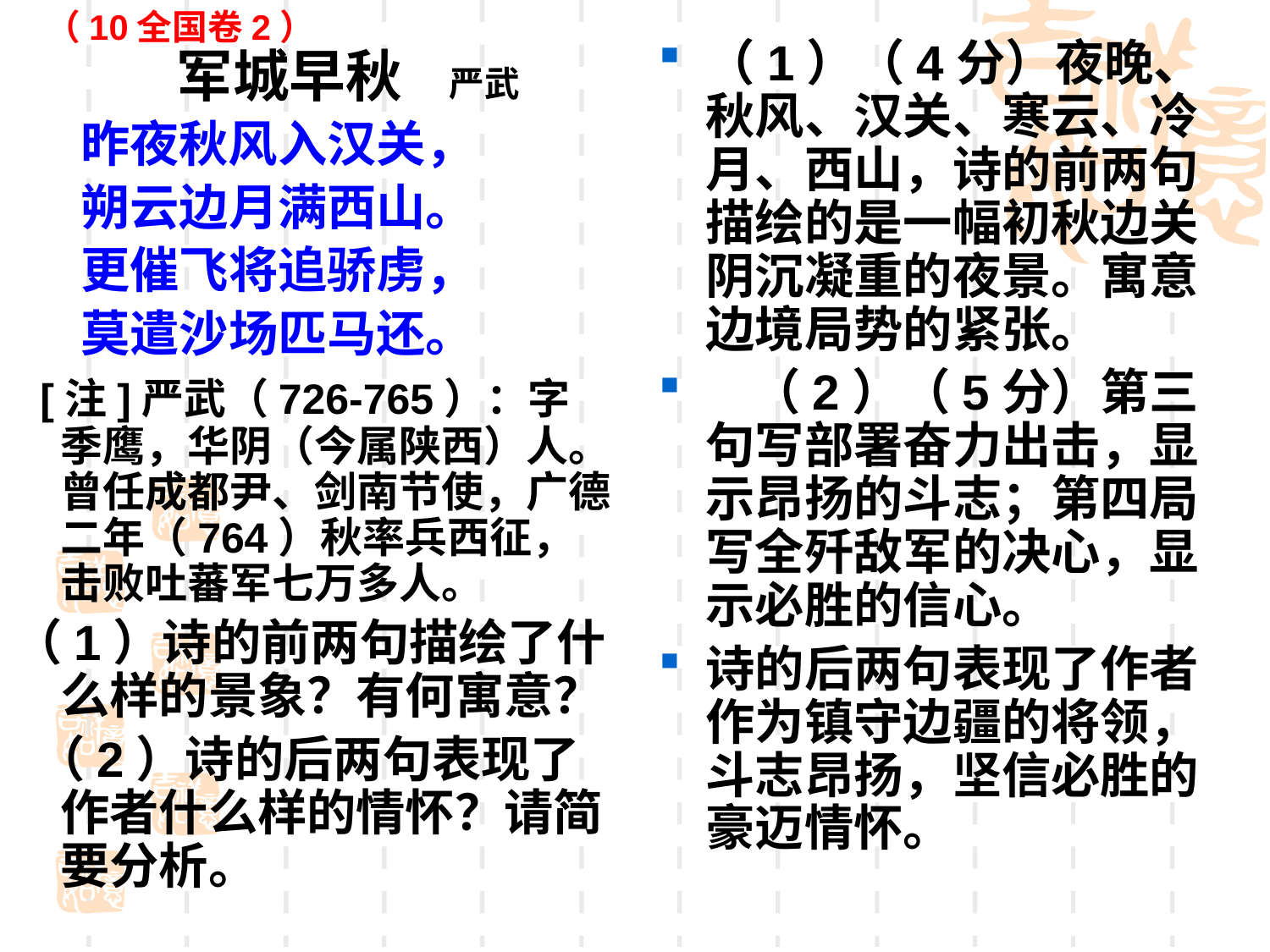

（10全国卷2）
（1）（4分）夜晚、秋风、汉关、寒云、冷月、西山，诗的前两句描绘的是一幅初秋边关阴沉凝重的夜景。寓意边境局势的紧张。
   （2）（5分）第三句写部署奋力出击，显示昂扬的斗志；第四局写全歼敌军的决心，显示必胜的信心。
诗的后两句表现了作者作为镇守边疆的将领，斗志昂扬，坚信必胜的豪迈情怀。
     军城早秋    严武
     昨夜秋风入汉关，
     朔云边月满西山。
     更催飞将追骄虏，
     莫遣沙场匹马还。
  [注]严武（726-765）：字季鹰，华阴（今属陕西）人。曾任成都尹、剑南节使，广德二年（764）秋率兵西征，击败吐蕃军七万多人。
（1）诗的前两句描绘了什么样的景象？有何寓意？
 （2）诗的后两句表现了作者什么样的情怀？请简要分析。